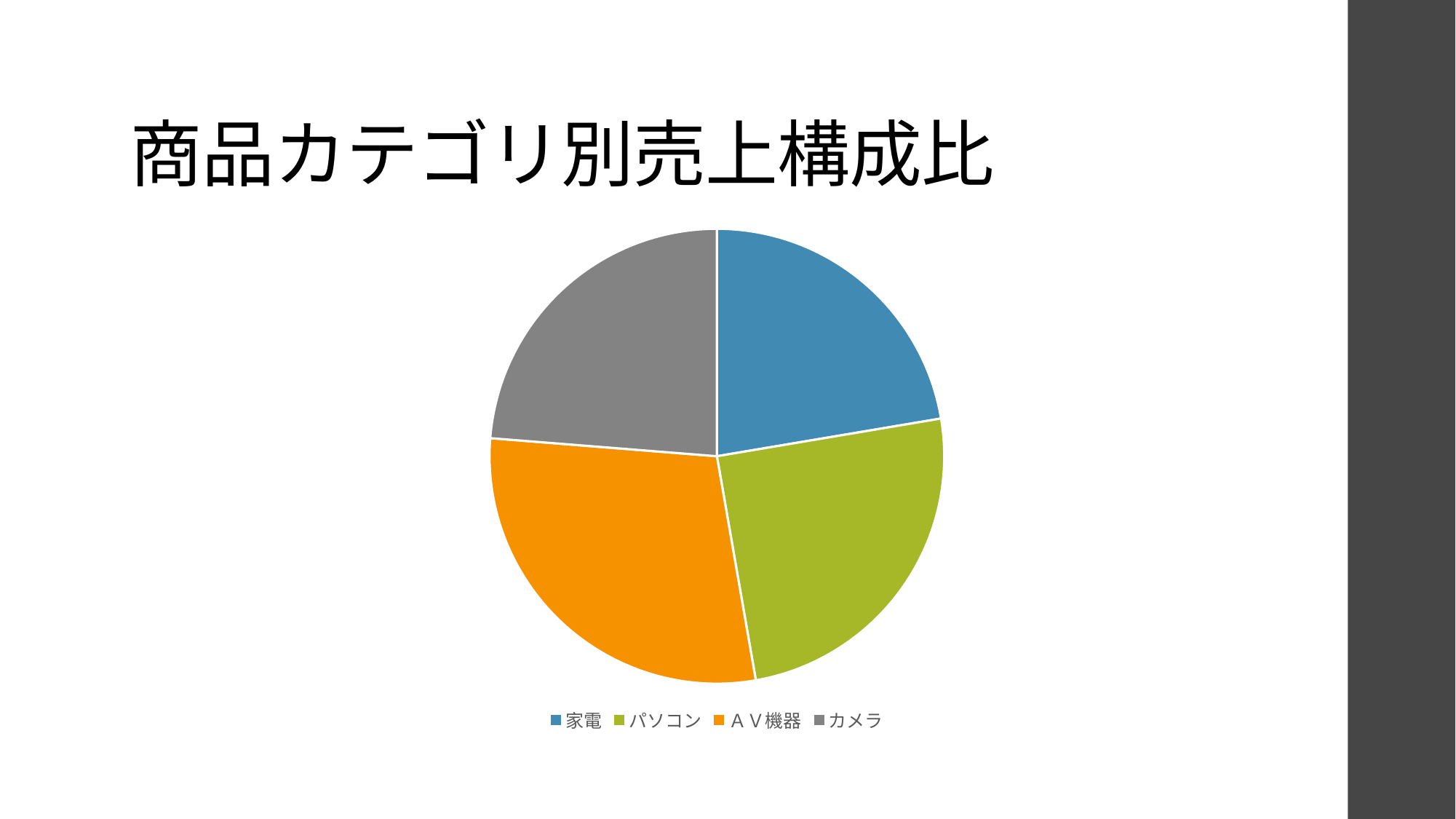

# 商品カテゴリ別売上構成比

### Chart

| Category | 売上実績 |
|---|---|
| 家電 | 14044.0 |
| パソコン | 15654.0 |
| ＡＶ機器 | 18233.0 |
| カメラ | 14914.0 |